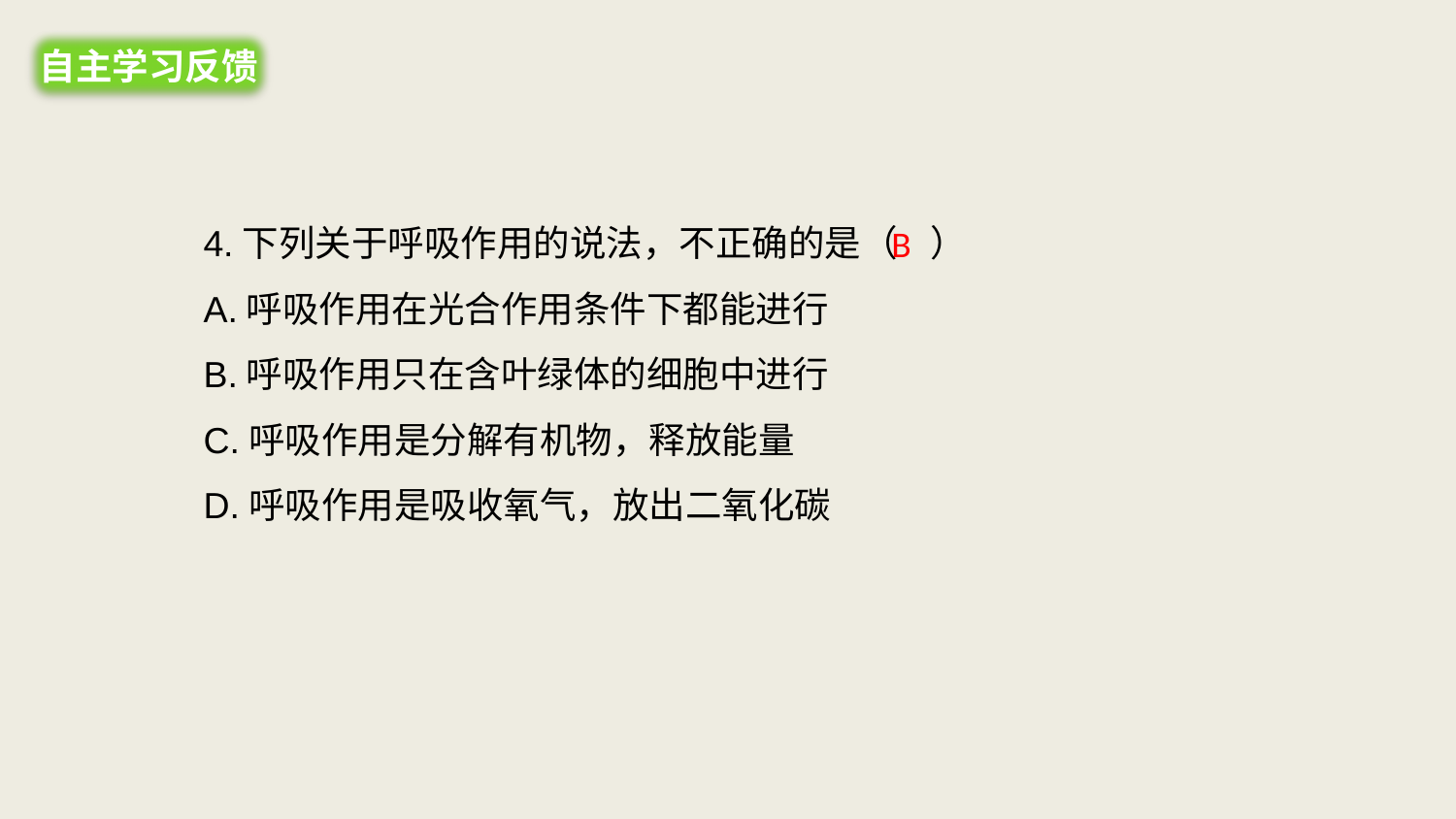

自主学习反馈
4.下列关于呼吸作用的说法，不正确的是（    ）
A.呼吸作用在光合作用条件下都能进行
B.呼吸作用只在含叶绿体的细胞中进行
C.呼吸作用是分解有机物，释放能量
D.呼吸作用是吸收氧气，放出二氧化碳
B